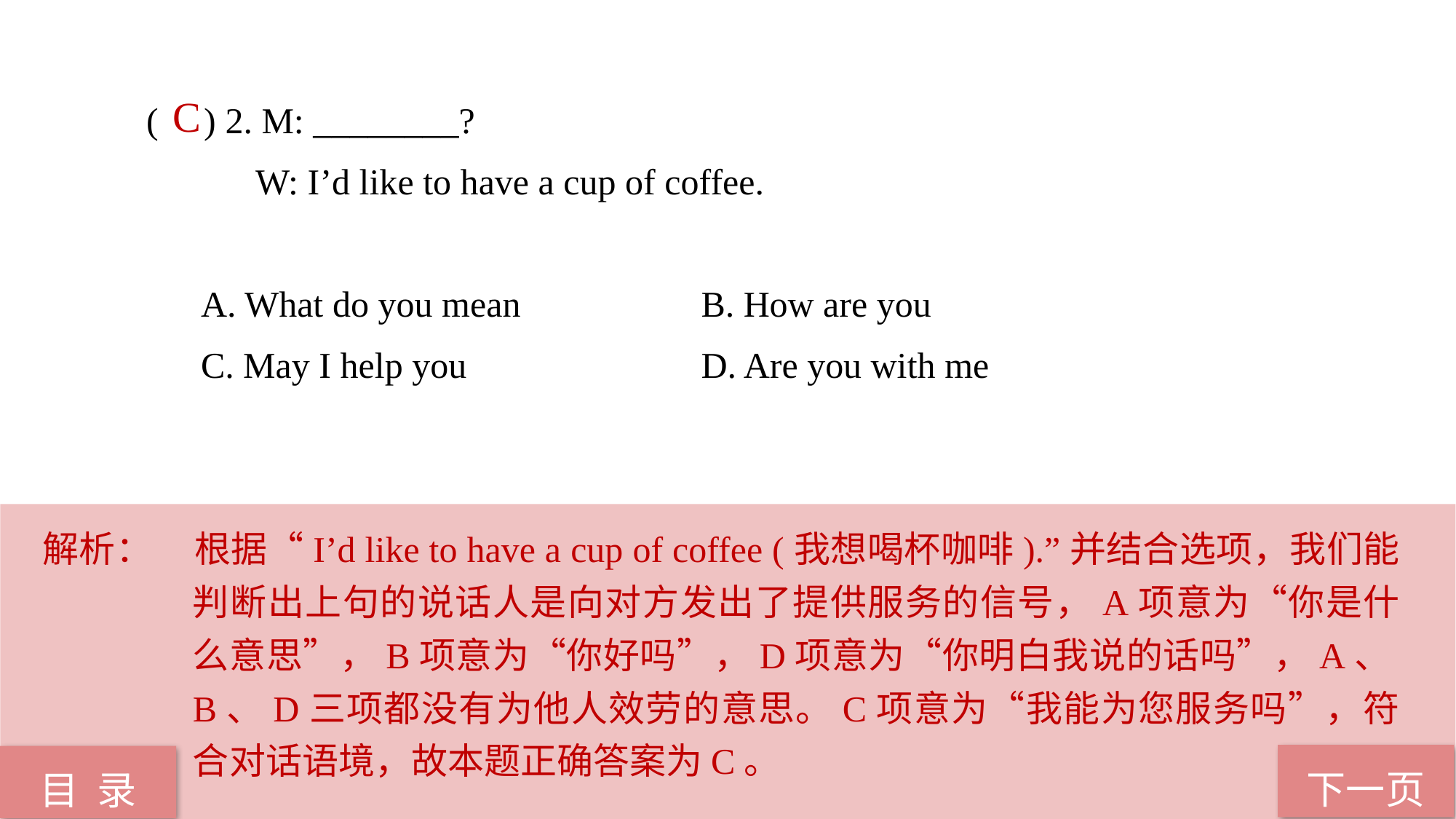

(     ) 2. M: ________?
	W: I’d like to have a cup of coffee.

A. What do you mean		 B. How are you
C. May I help you 		 D. Are you with me
   C
解析：	根据“I’d like to have a cup of coffee (我想喝杯咖啡).”并结合选项，我们能判断出上句的说话人是向对方发出了提供服务的信号，A项意为“你是什么意思”，B项意为“你好吗”，D项意为“你明白我说的话吗”，A、B、D三项都没有为他人效劳的意思。C项意为“我能为您服务吗”，符合对话语境，故本题正确答案为C。